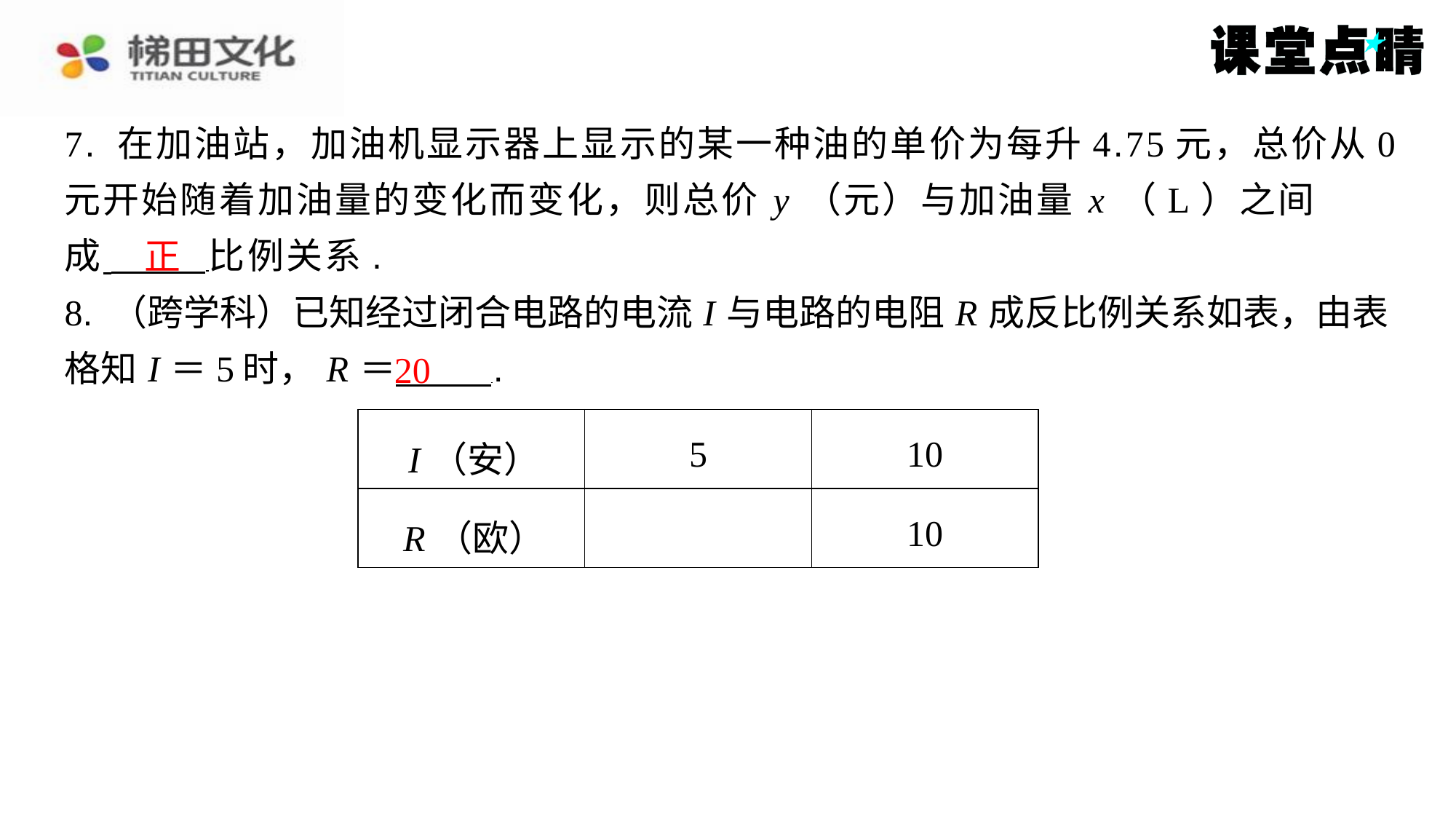

7. 在加油站，加油机显示器上显示的某一种油的单价为每升4.75元，总价从0
元开始随着加油量的变化而变化，则总价 y （元）与加油量 x （L）之间
成                比例关系.
8. （跨学科）已知经过闭合电路的电流 I 与电路的电阻 R 成反比例关系如表，由表
格知 I ＝5时， R ＝               ⁠.
正
20
| I （安） | 5 | 10 |
| --- | --- | --- |
| R （欧） |  | 10 |